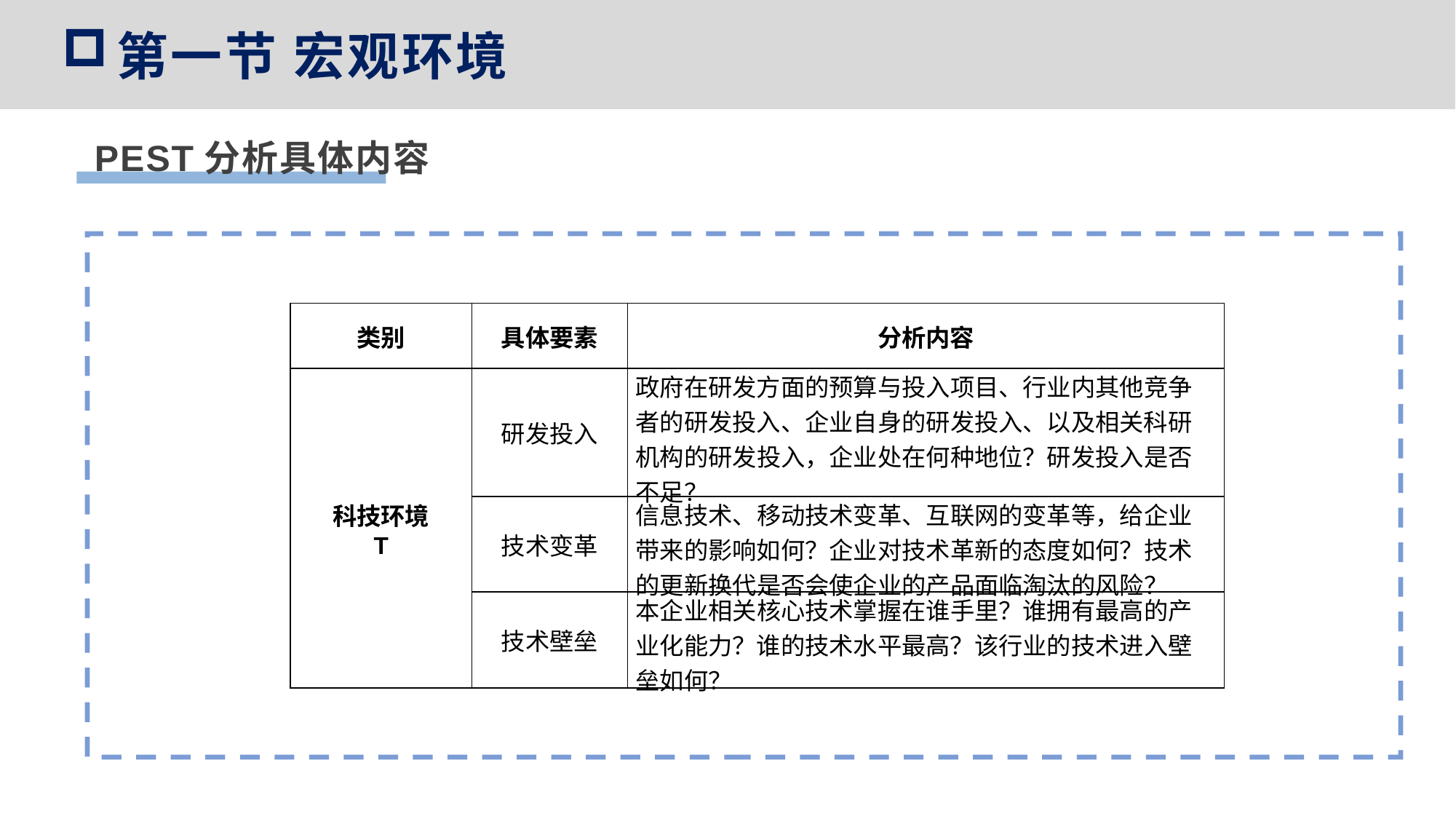

第一节 宏观环境
PEST分析具体内容

| 类别 | 具体要素 | 分析内容 |
| --- | --- | --- |
| 科技环境 T | 研发投入 | 政府在研发方面的预算与投入项目、行业内其他竞争者的研发投入、企业自身的研发投入、以及相关科研机构的研发投入，企业处在何种地位？研发投入是否不足？ |
|  | 技术变革 | 信息技术、移动技术变革、互联网的变革等，给企业带来的影响如何？企业对技术革新的态度如何？技术的更新换代是否会使企业的产品面临淘汰的风险？ |
|  | 技术壁垒 | 本企业相关核心技术掌握在谁手里？谁拥有最高的产业化能力？谁的技术水平最高？该行业的技术进入壁垒如何？ |